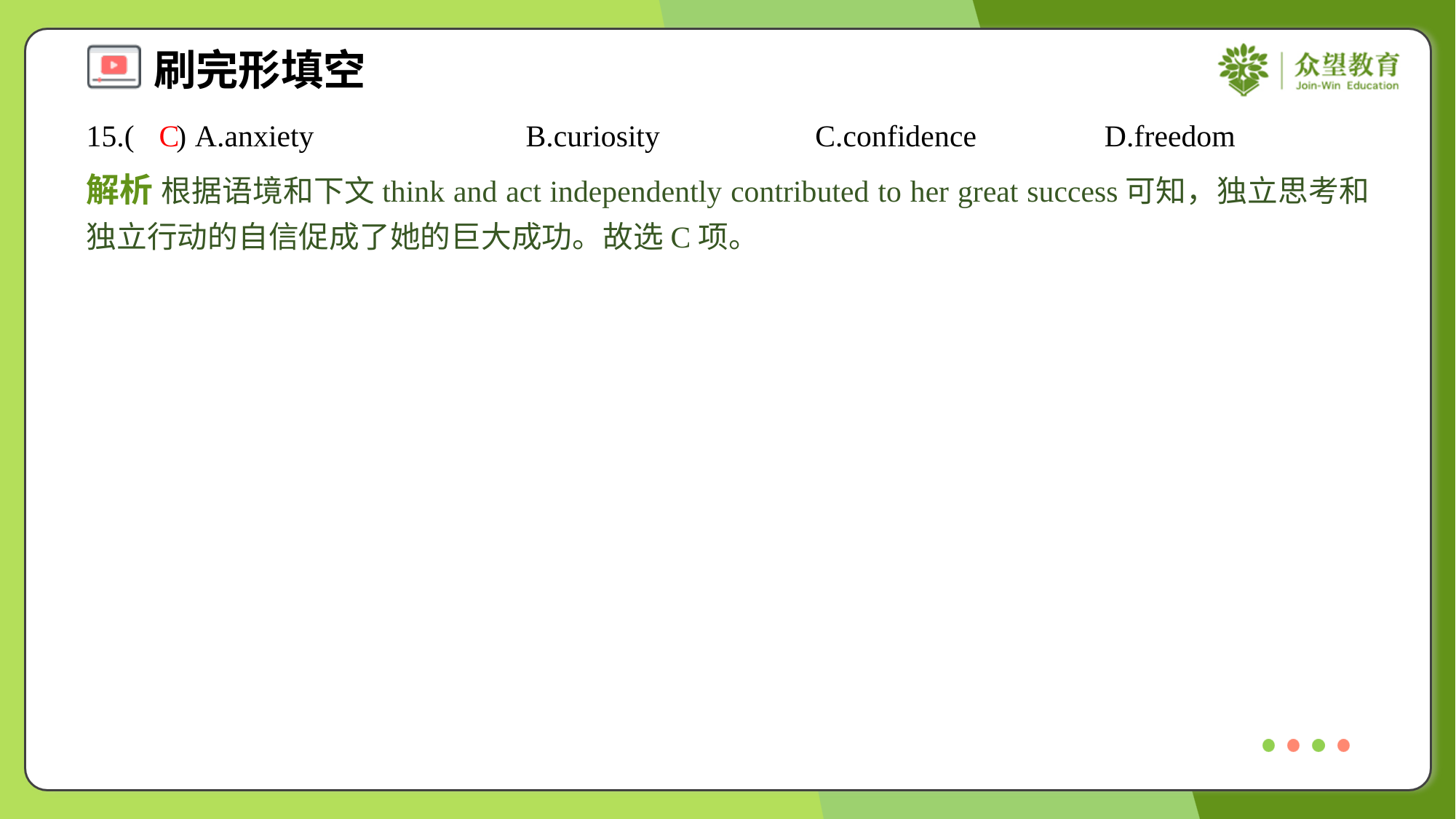

15.(     ) A.anxiety	B.curiosity	C.confidence	D.freedom
C
解析 根据语境和下文think and act independently contributed to her great success可知，独立思考和独立行动的自信促成了她的巨大成功。故选C项。